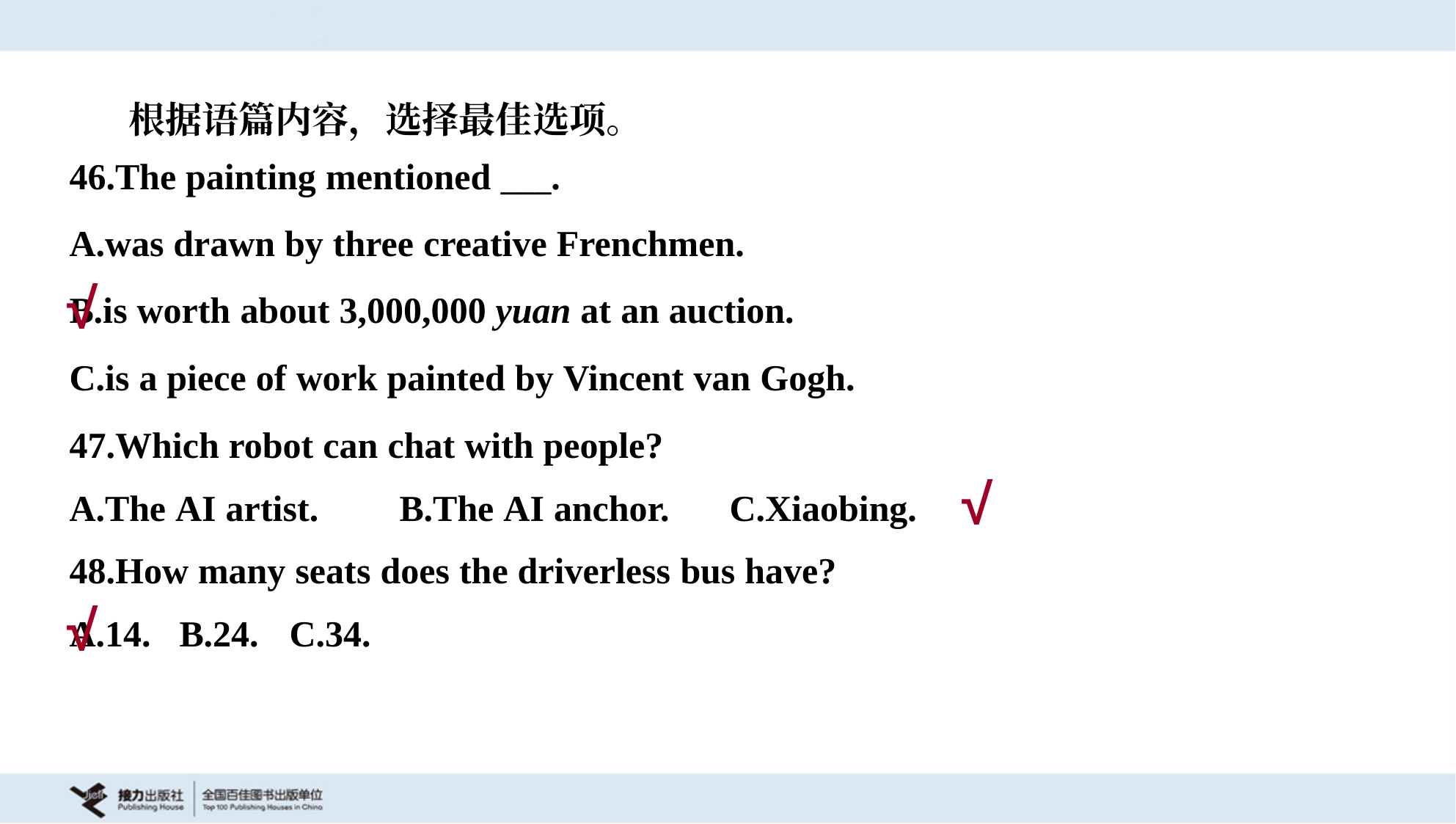

根据语篇内容，选择最佳选项。
46.The painting mentioned ___.
A.was drawn by three creative Frenchmen.
B.is worth about 3,000,000 yuan at an auction.
C.is a piece of work painted by Vincent van Gogh.
√
47.Which robot can chat with people?
A.The AI artist.	B.The AI anchor.	C.Xiaobing.
√
48.How many seats does the driverless bus have?
A.14.	B.24.	C.34.
√